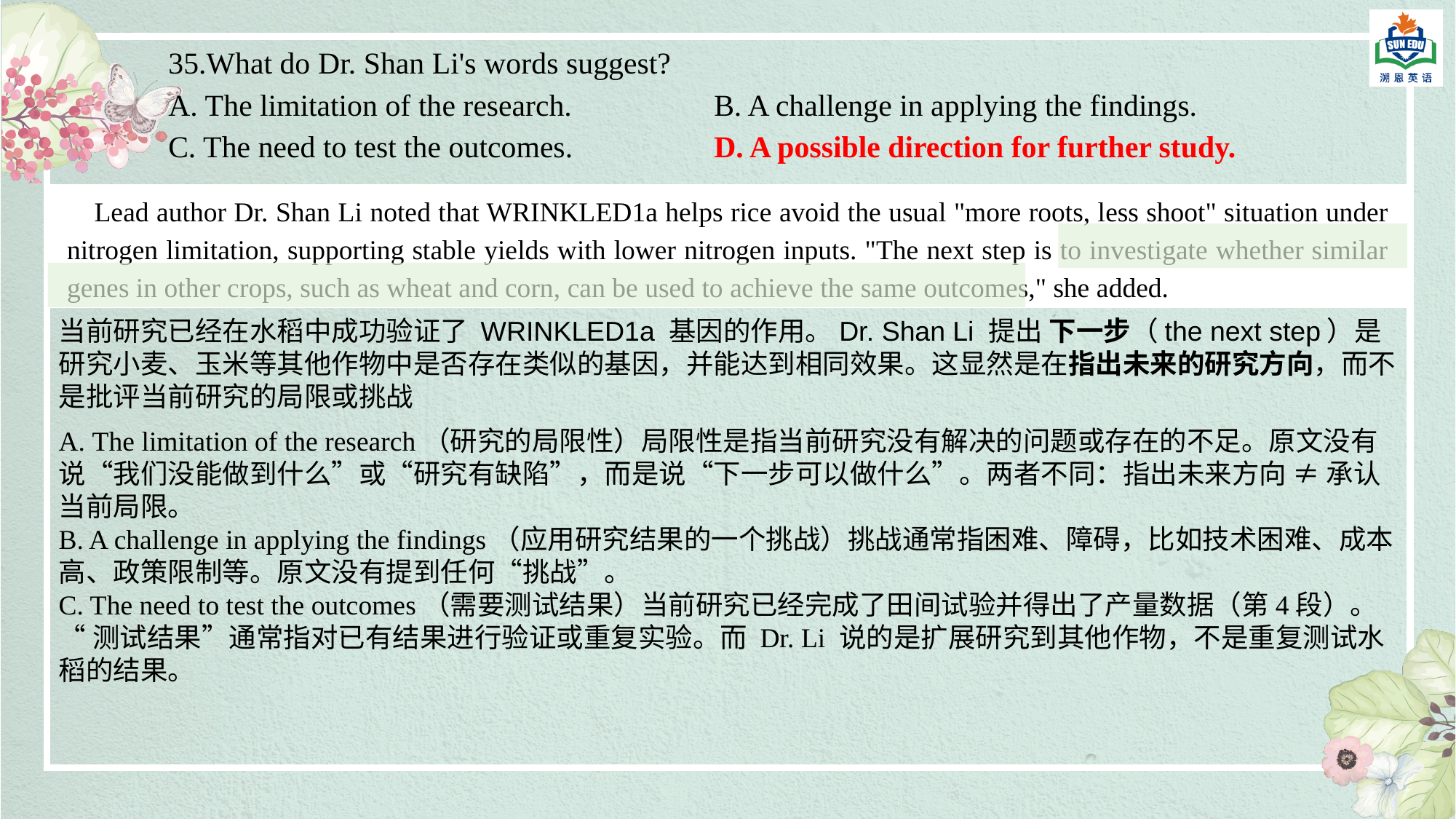

35.What do Dr. Shan Li's words suggest?
A. The limitation of the research. 		B. A challenge in applying the findings.
C. The need to test the outcomes. 		D. A possible direction for further study.
Lead author Dr. Shan Li noted that WRINKLED1a helps rice avoid the usual "more roots, less shoot" situation under nitrogen limitation, supporting stable yields with lower nitrogen inputs. "The next step is to investigate whether similar genes in other crops, such as wheat and corn, can be used to achieve the same outcomes," she added.

当前研究已经在水稻中成功验证了 WRINKLED1a 基因的作用。Dr. Shan Li 提出 下一步（the next step）是研究小麦、玉米等其他作物中是否存在类似的基因，并能达到相同效果。这显然是在指出未来的研究方向，而不是批评当前研究的局限或挑战
A. The limitation of the research（研究的局限性）局限性是指当前研究没有解决的问题或存在的不足。原文没有说“我们没能做到什么”或“研究有缺陷”，而是说“下一步可以做什么”。两者不同：指出未来方向 ≠ 承认当前局限。
B. A challenge in applying the findings（应用研究结果的一个挑战）挑战通常指困难、障碍，比如技术困难、成本高、政策限制等。原文没有提到任何“挑战”。
C. The need to test the outcomes（需要测试结果）当前研究已经完成了田间试验并得出了产量数据（第4段）。
“测试结果”通常指对已有结果进行验证或重复实验。而 Dr. Li 说的是扩展研究到其他作物，不是重复测试水稻的结果。